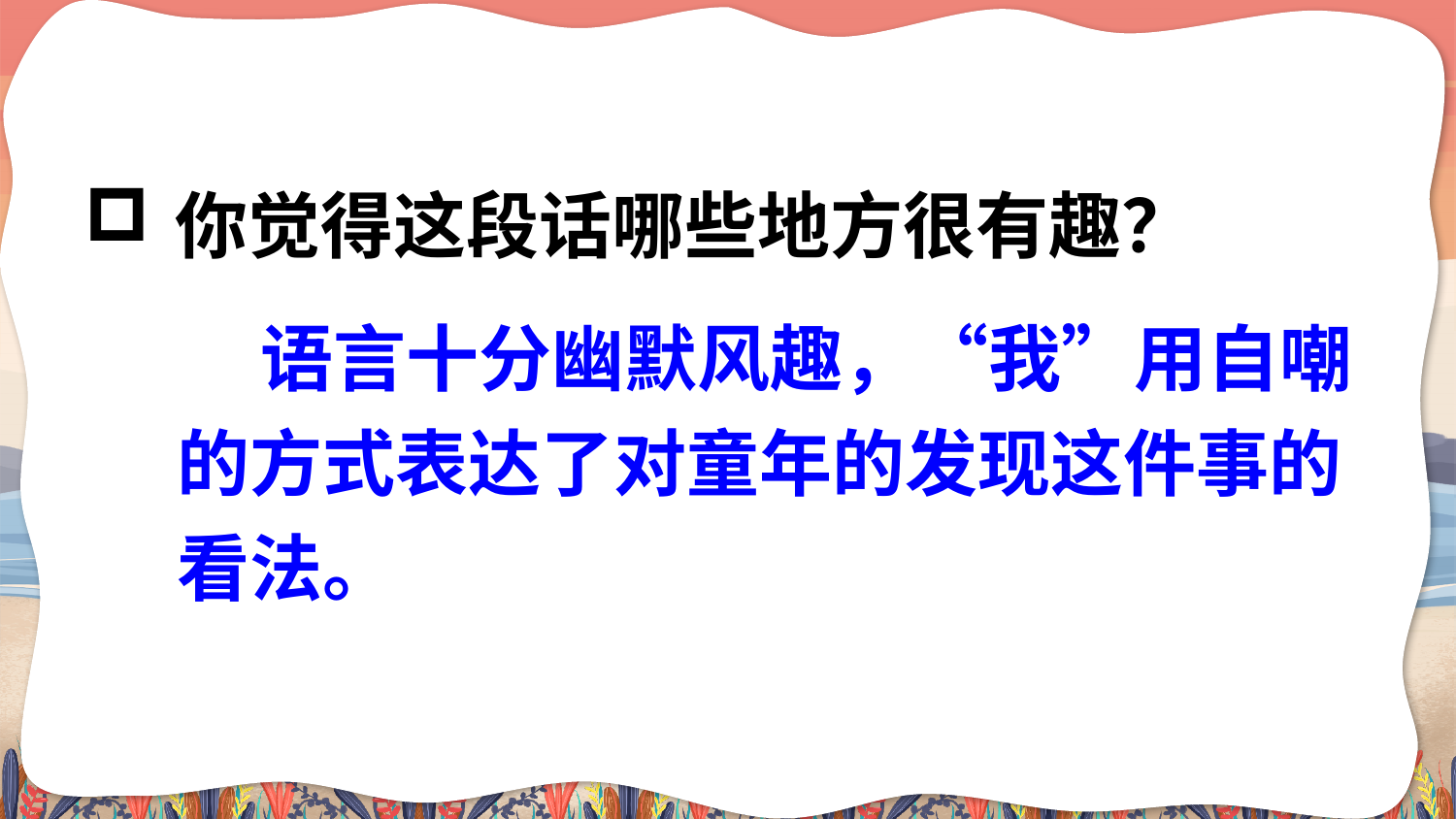

你觉得这段话哪些地方很有趣？
    语言十分幽默风趣，“我”用自嘲的方式表达了对童年的发现这件事的看法。